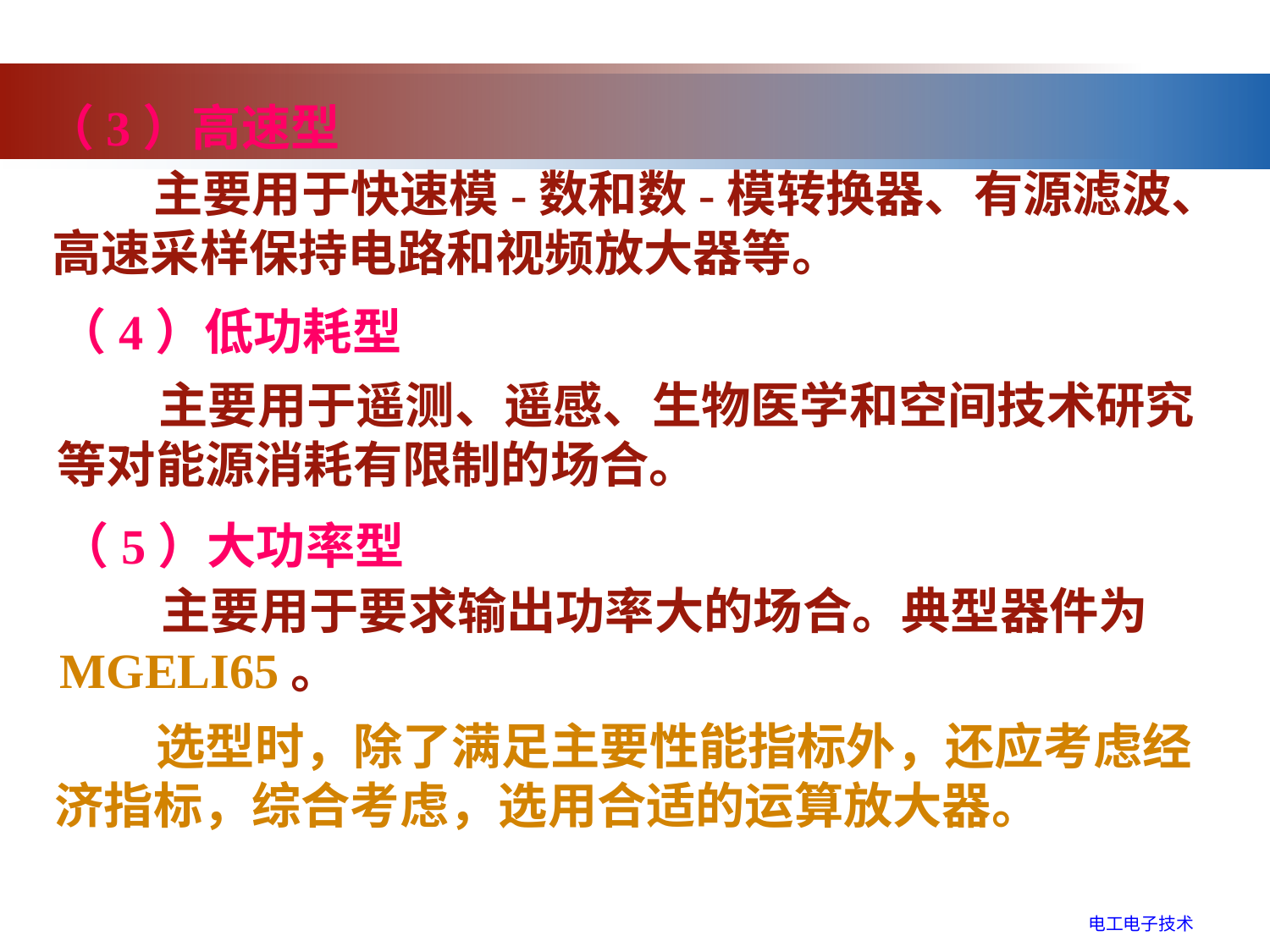

（3）高速型
        主要用于快速模-数和数-模转换器、有源滤波、高速采样保持电路和视频放大器等。
（4）低功耗型
        主要用于遥测、遥感、生物医学和空间技术研究等对能源消耗有限制的场合。
（5）大功率型
        主要用于要求输出功率大的场合。典型器件为MGELI65。
        选型时，除了满足主要性能指标外，还应考虑经济指标，综合考虑，选用合适的运算放大器。
电工电子技术